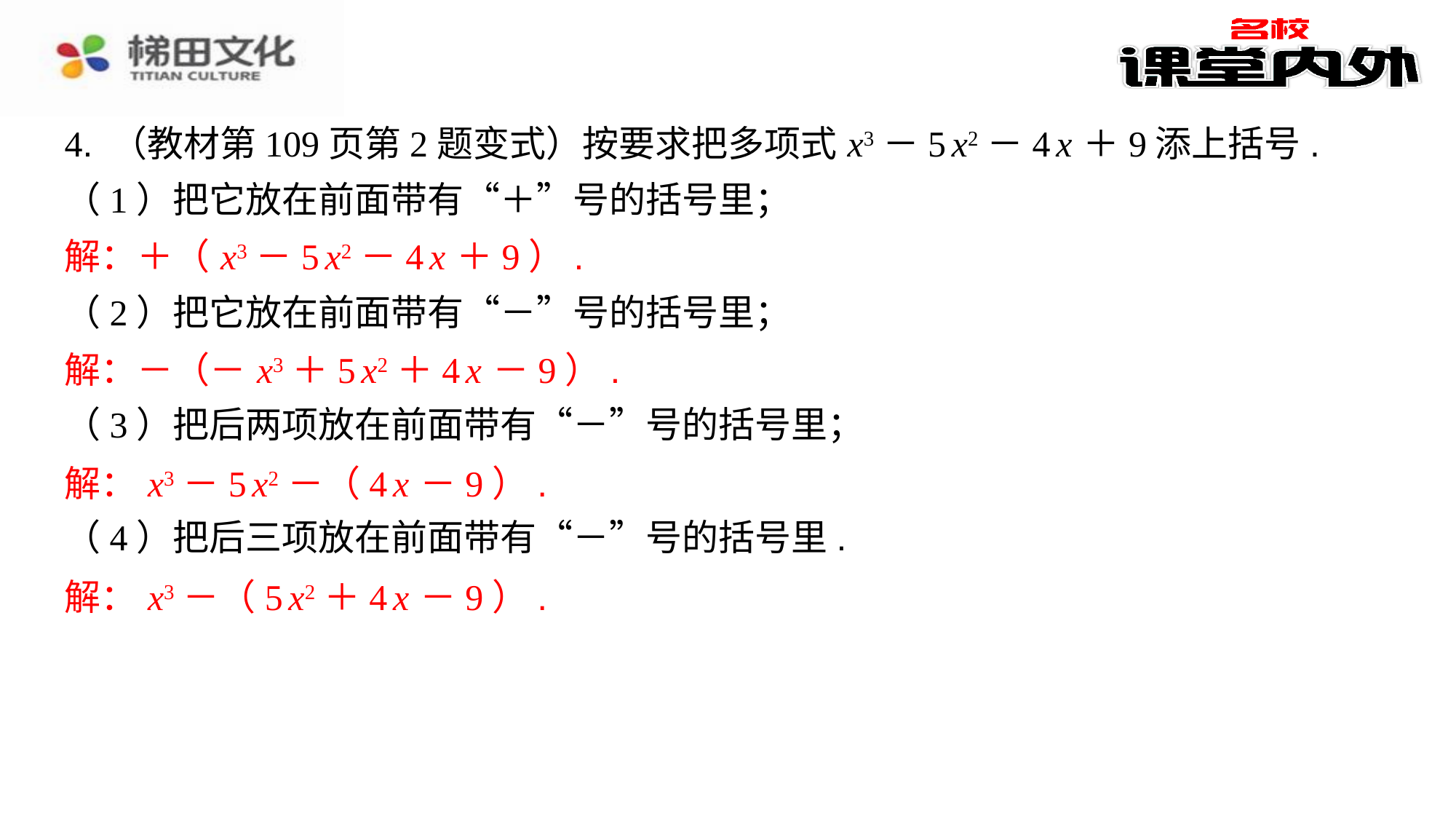

4. （教材第109页第2题变式）按要求把多项式 x3－5 x2－4 x ＋9添上括号.
（1）把它放在前面带有“＋”号的括号里；
解：＋（ x3－5 x2－4 x ＋9）.
（2）把它放在前面带有“－”号的括号里；
解：－（－ x3＋5 x2＋4 x －9）.
（3）把后两项放在前面带有“－”号的括号里；
解： x3－5 x2－（4 x －9）.
（4）把后三项放在前面带有“－”号的括号里.
解： x3－（5 x2＋4 x －9）.
解：＋（ x3－5 x2－4 x ＋9）.
解：－（－ x3＋5 x2＋4 x －9）.
解： x3－5 x2－（4 x －9）.
解： x3－（5 x2＋4 x －9）.